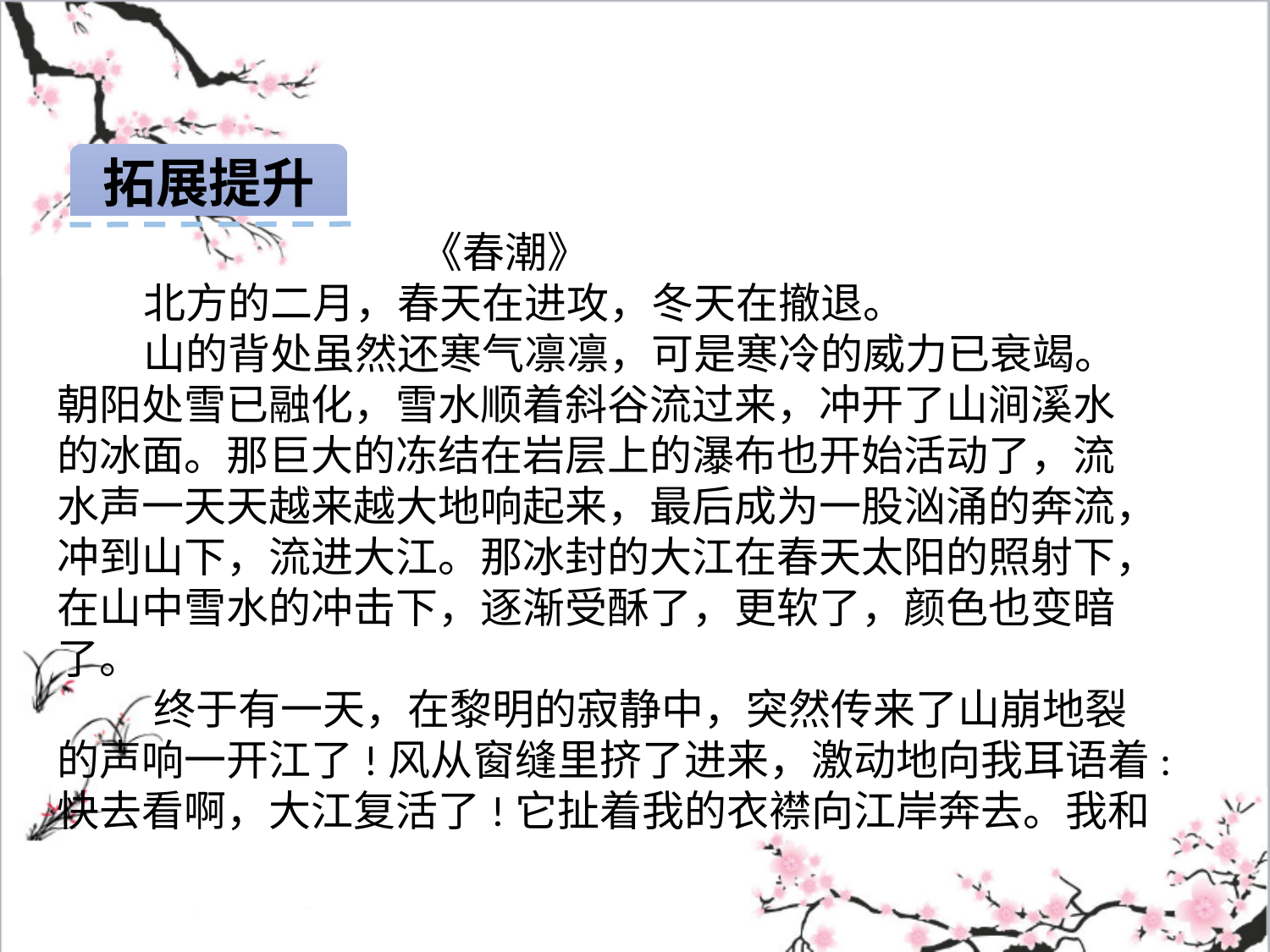

拓展提升
                                     《春潮》
        北方的二月，春天在进攻，冬天在撤退。
        山的背处虽然还寒气凛凛，可是寒冷的威力已衰竭。朝阳处雪已融化，雪水顺着斜谷流过来，冲开了山涧溪水的冰面。那巨大的冻结在岩层上的瀑布也开始活动了，流水声一天天越来越大地响起来，最后成为一股汹涌的奔流，冲到山下，流进大江。那冰封的大江在春天太阳的照射下，在山中雪水的冲击下，逐渐受酥了，更软了，颜色也变暗了。
         终于有一天，在黎明的寂静中，突然传来了山崩地裂的声响一开江了!风从窗缝里挤了进来，激动地向我耳语着:快去看啊，大江复活了!它扯着我的衣襟向江岸奔去。我和